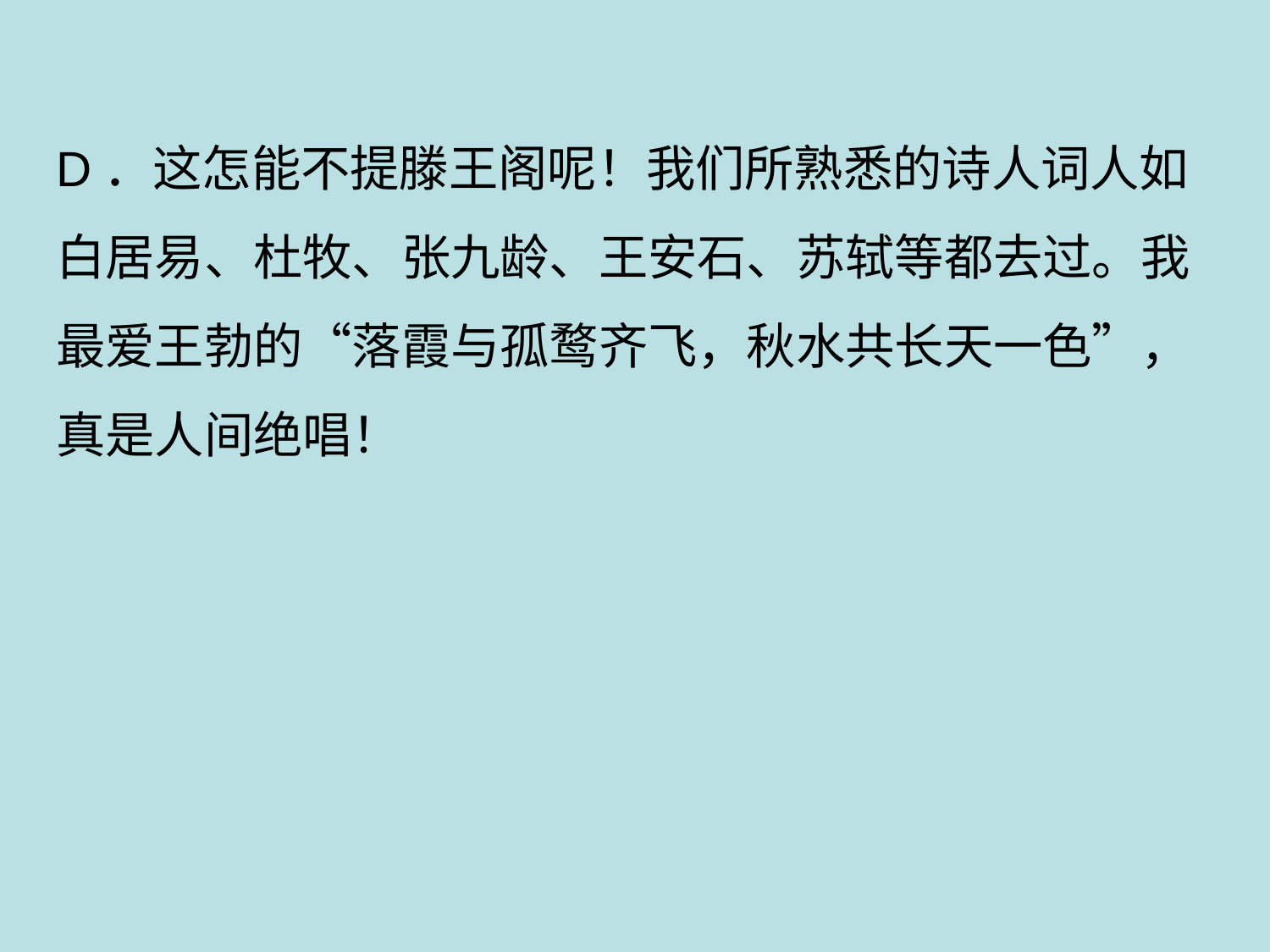

D．这怎能不提滕王阁呢！我们所熟悉的诗人词人如白居易、杜牧、张九龄、王安石、苏轼等都去过。我最爱王勃的“落霞与孤鹜齐飞，秋水共长天一色”，真是人间绝唱！